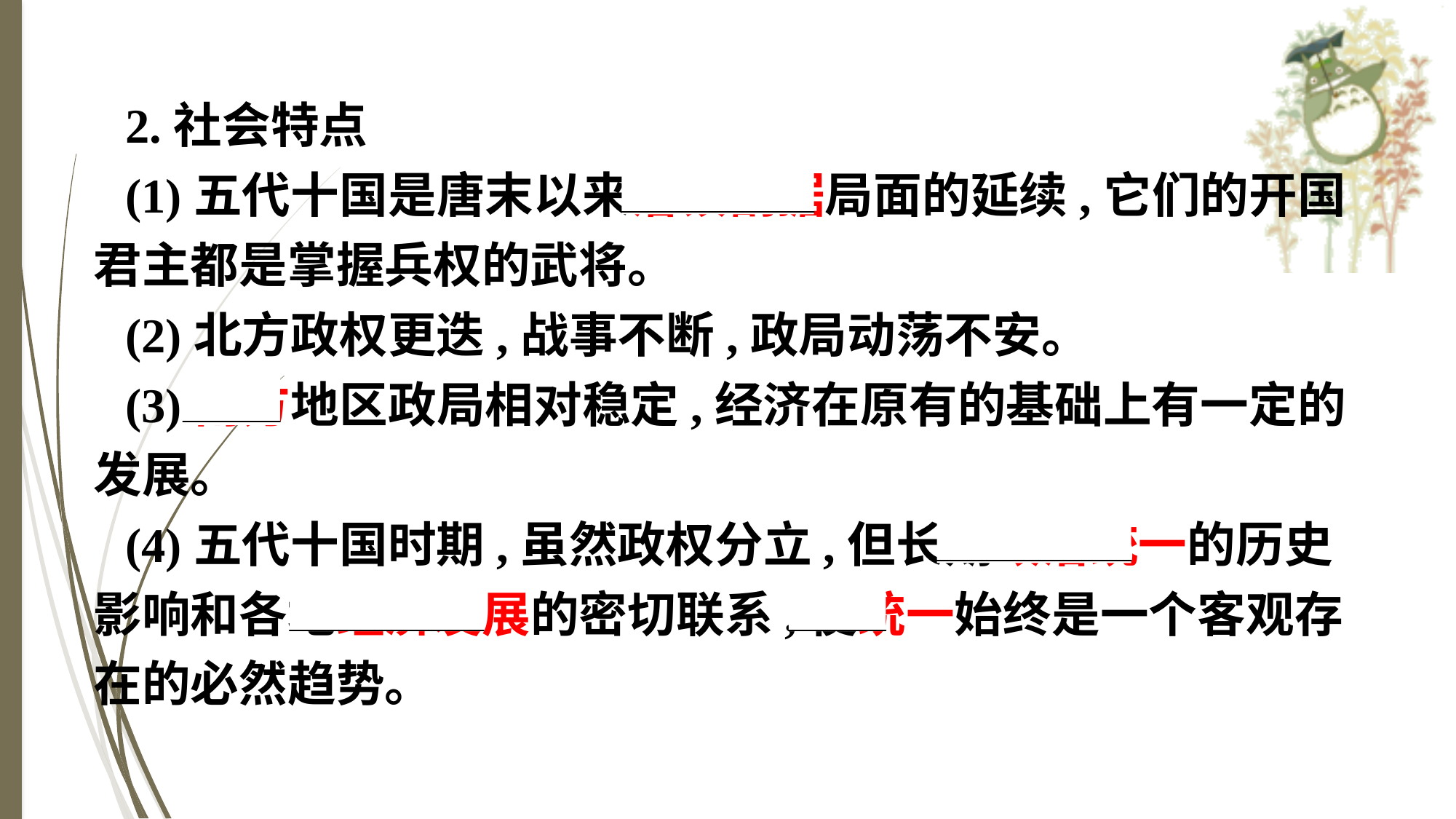

2.社会特点
(1)五代十国是唐末以来藩镇割据局面的延续,它们的开国君主都是掌握兵权的武将。
(2)北方政权更迭,战事不断,政局动荡不安。
(3)南方地区政局相对稳定,经济在原有的基础上有一定的发展。
(4)五代十国时期,虽然政权分立,但长期政治统一的历史影响和各地经济发展的密切联系,使统一始终是一个客观存在的必然趋势。